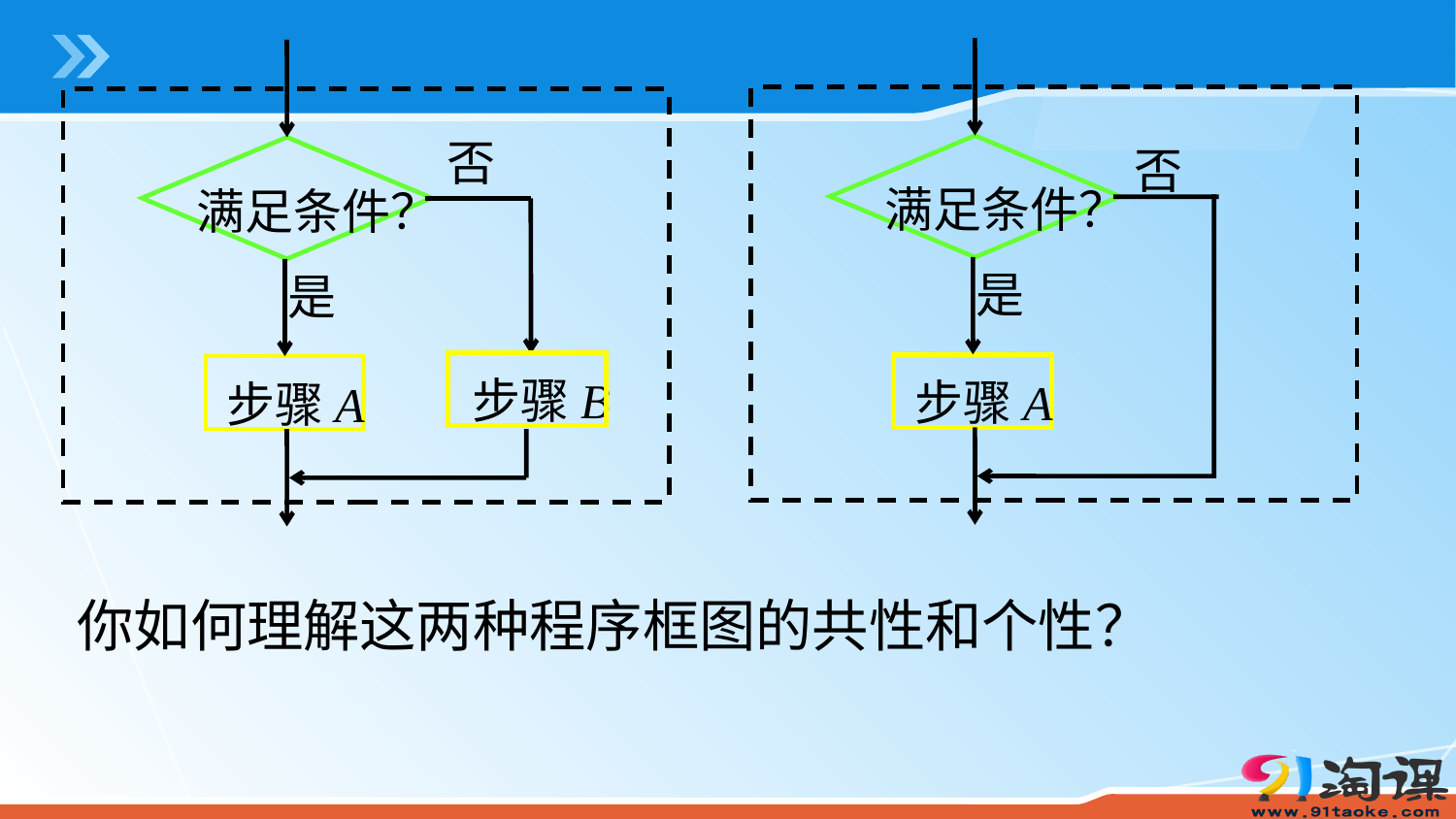

否

满足条件？

是

步骤A

否

满足条件？

是

步骤B
步骤A

你如何理解这两种程序框图的共性和个性？